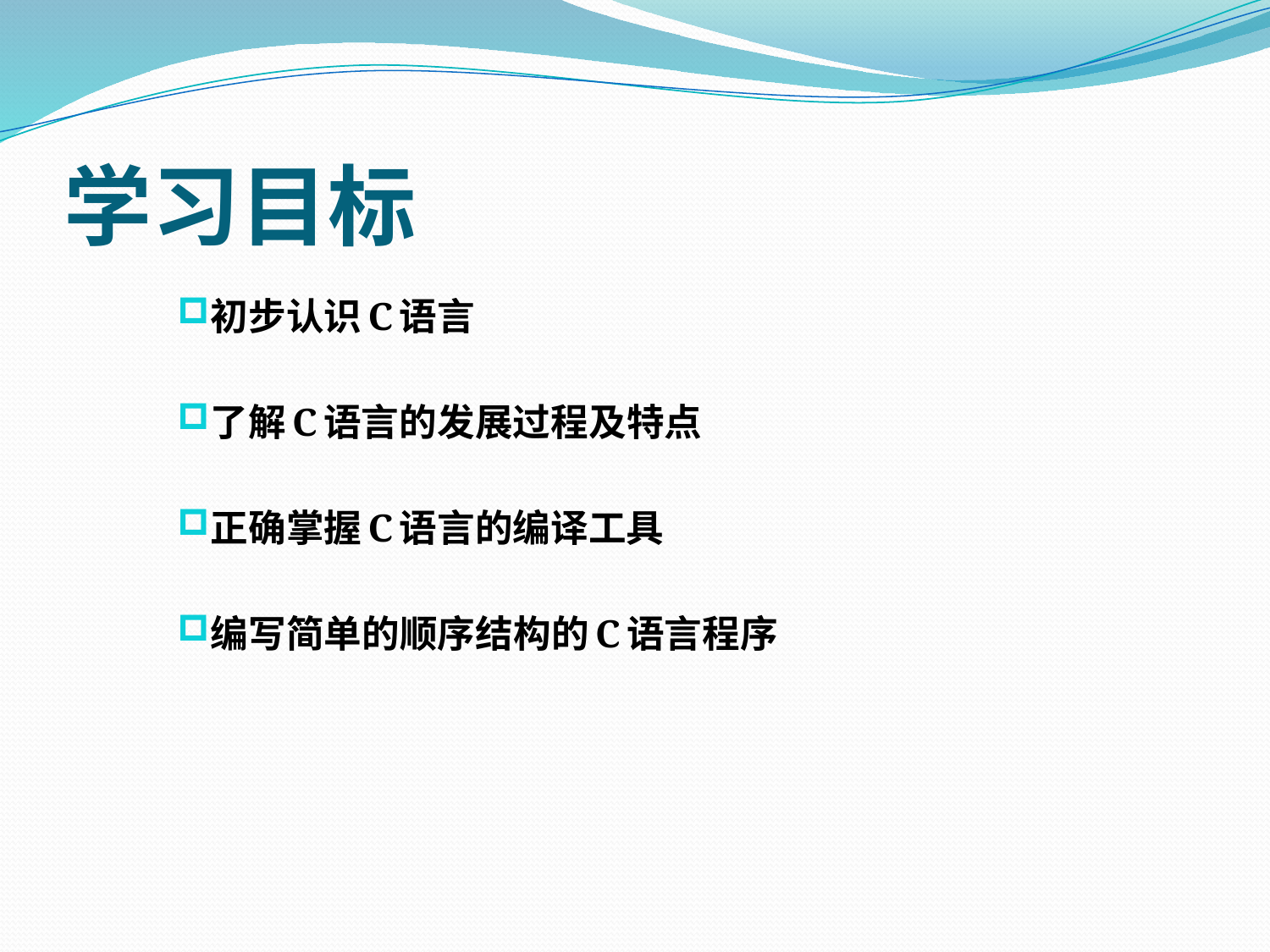

# 学习目标
初步认识C语言

了解C语言的发展过程及特点

正确掌握C语言的编译工具

编写简单的顺序结构的C语言程序